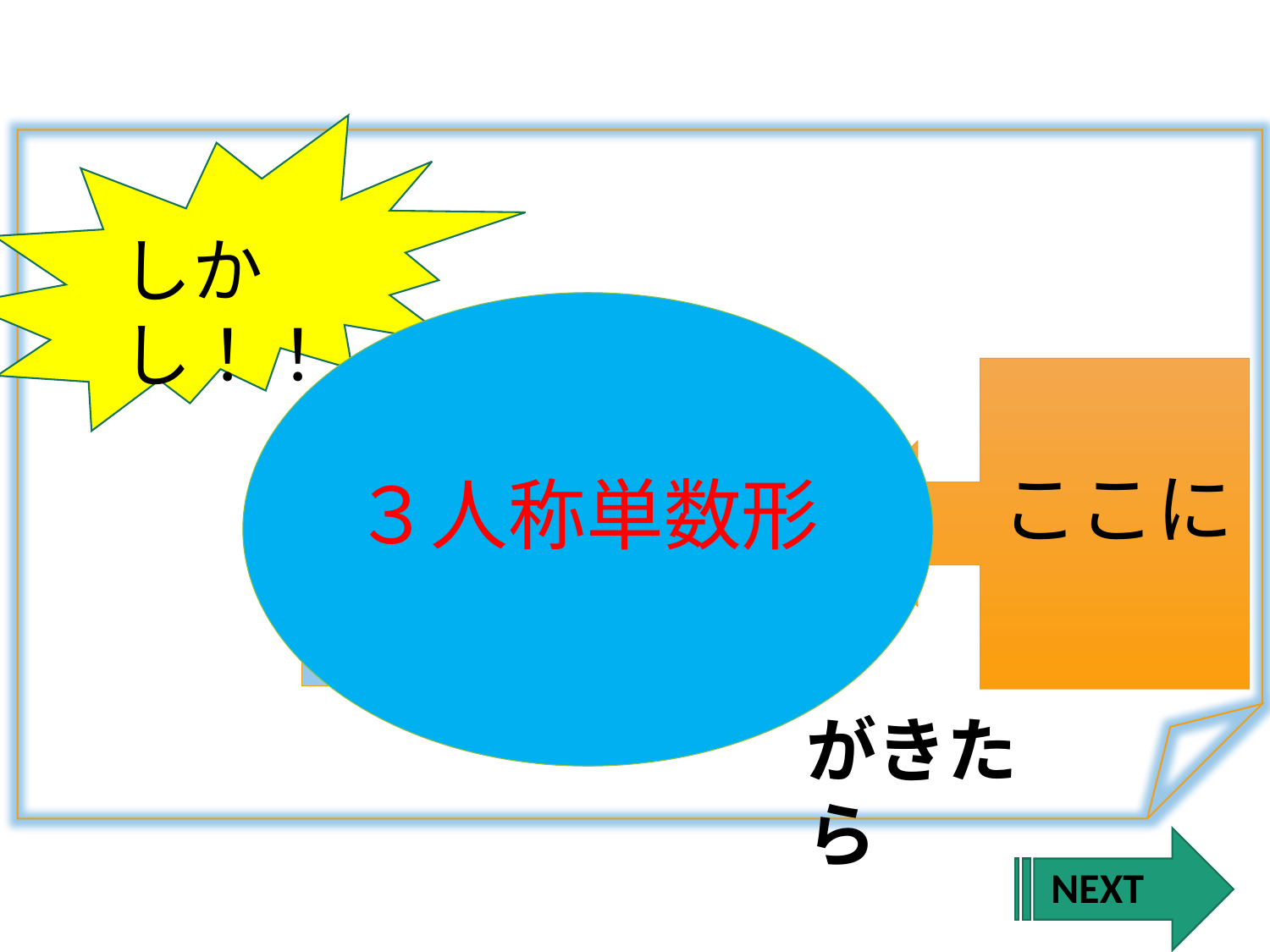

|  |  |  |  |  |  |  |  |  |  |  |  |  |  |  |
| --- | --- | --- | --- | --- | --- | --- | --- | --- | --- | --- | --- | --- | --- | --- |
|  |  |  |  |  |  |  |  |  |  |  |  |  |  |  |
|  |  |  |  |  |  |  |  |  |  |  |  |  |  |  |
|  |  |  |  |  |  |  |  |  |  |  |  |  |  |  |
|  |  |  |  |  |  |  |  |  |  |  |  |  |  |  |
|  |  |  |  |  |  |  |  |  |  |  |  |  |  |  |
|  |  |  |  |  |  |  |  |  |  |  |  |  |  |  |
|  |  |  |  |  |  |  |  |  |  |  |  |  |  |  |
|  |  |  |  |  |  |  |  |  |  |  |  |  |  |  |
|  |  |  |  |  |  |  |  |  |  |  |  |  |  |  |
|  |  |  |  |  |  |  |  |  |  |  |  |  |  |  |
|  |  |  |  |  |  |  |  |  |  |  |  |  |  |  |
|  |  |  |  |  |  |  |  |  |  |  |  |  |  |  |
|  |  |  |  |  |  |  |  |  |  |  |  |  |  |  |
|  |  |  |  |  |  |  |  |  |  |  |  |  |  |  |
|  |  |  |  |  |  |  |  |  |  |  |  |  |  |  |
|  |  |  |  |  |  |  |  |  |  |  |  |  |  |  |
|  |  |  |  |  |  |  |  |  |  |  |  |  |  |  |
|  |  |  |  |  |  |  |  |  |  |  |  |  |  |  |
|  |  |  |  |  |  |  |  |  |  |  |  |  |  |  |
|  |  |  |  |  |  |  |  |  |  |  |  |  |  |  |
|  |  |  |  |  |  |  |  |  |  |  |  |  |  |  |
|  |  |  |  |  |  |  |  |  |  |  |  |  |  |  |
|  |  |  |  |  |  |  |  |  |  |  |  |  |  |  |
|  |  |  |  |  |  |  |  |  |  |  |  |  |  |  |
|  |  |  |  |  |  |  |  |  |  |  |  |  |  |  |
|  |  |  |  |  |  |  |  |  |  |  |  |  |  |  |
|  |  |  |  |  |  |  |  |  |  |  |  |  |  |  |
|  |  |  |  |  |  |  |  |  |  |  |  |  |  |  |
|  |  |  |  |  |  |  |  |  |  |  |  |  |  |  |
|  |  |  |  |  |  |  |  |  |  |  |  |  |  |  |
|  |  |  |  |  |  |  |  |  |  |  |  |  |  |  |
|  |  |  |  |  |  |  |  |  |  |  |  |  |  |  |
|  |  |  |  |  |  |  |  |  |  |  |  |  |  |  |

しかし！！

「わたし」と「あなた」
以外の
ひとり・ひとつ
ここに
３人称単数形
だれが
つまり
がきたら

NEXT